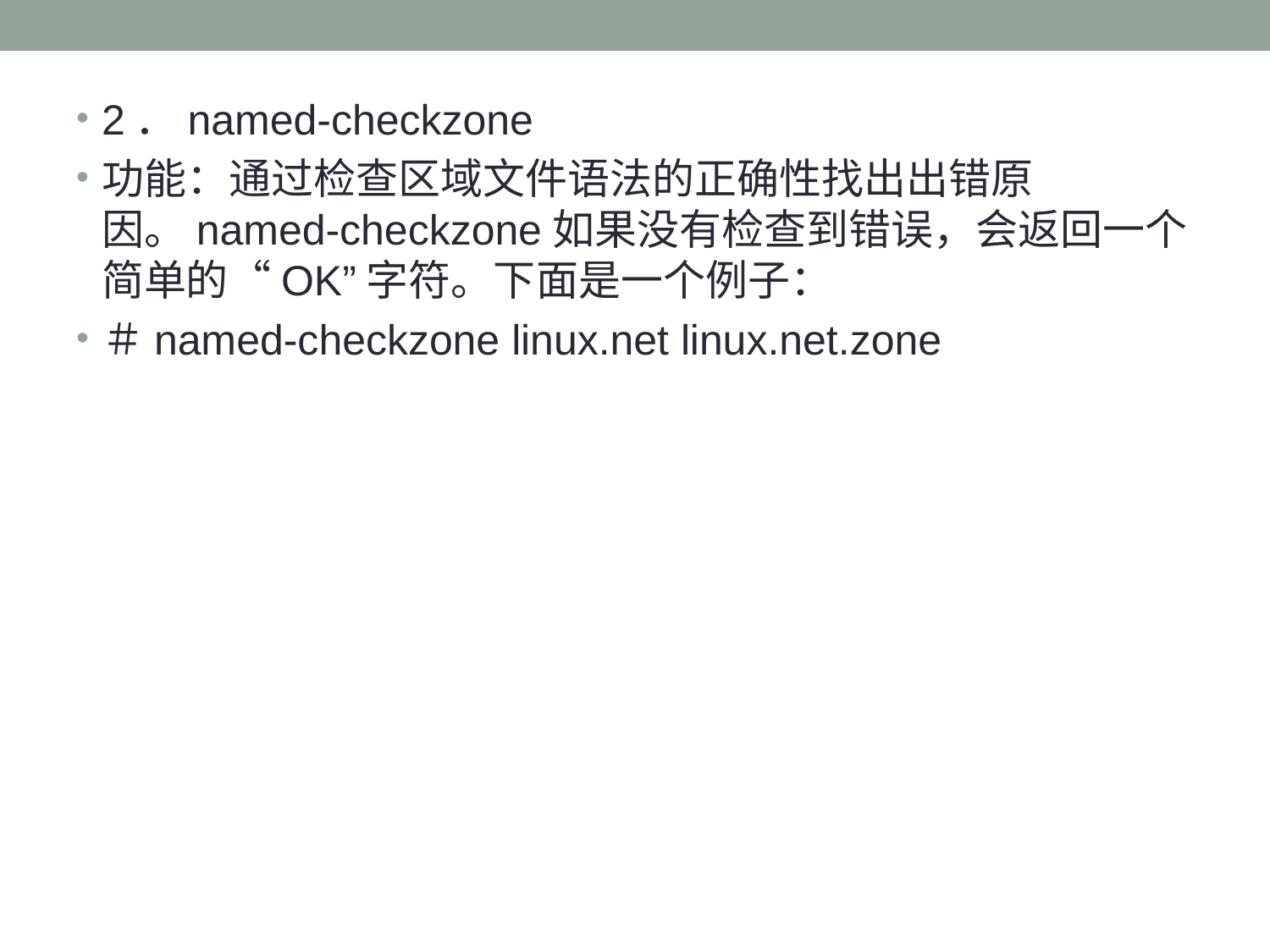

#
2．named-checkzone
功能：通过检查区域文件语法的正确性找出出错原因。named-checkzone如果没有检查到错误，会返回一个简单的“OK”字符。下面是一个例子：
＃named-checkzone linux.net linux.net.zone